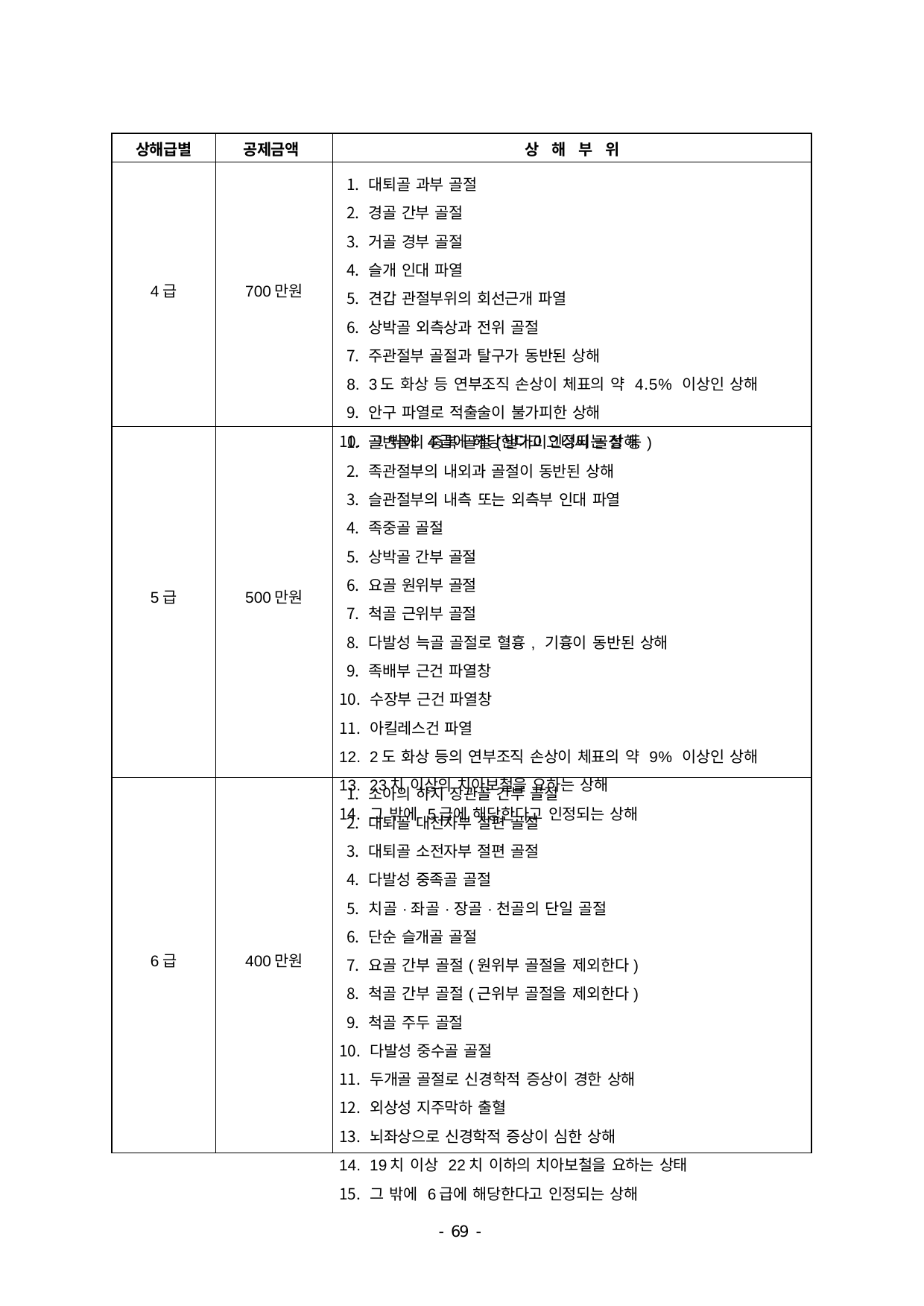

| 상해급별 | 공제금액 | 상 해 부 위 |
| --- | --- | --- |
| 4급 | 700만원 | 대퇴골 과부 골절 경골 간부 골절 거골 경부 골절 슬개 인대 파열 견갑 관절부위의 회선근개 파열 상박골 외측상과 전위 골절 주관절부 골절과 탈구가 동반된 상해 3도 화상 등 연부조직 손상이 체표의 약 4.5% 이상인 상해 안구 파열로 적출술이 불가피한 상해 그 밖에 4급에 해당한다고 인정되는 상해 |
| 5급 | 500만원 | 골반골의 중복 골절(말가이그니씨 골절 등) 족관절부의 내외과 골절이 동반된 상해 슬관절부의 내측 또는 외측부 인대 파열 족중골 골절 상박골 간부 골절 요골 원위부 골절 척골 근위부 골절 다발성 늑골 골절로 혈흉, 기흉이 동반된 상해 족배부 근건 파열창 수장부 근건 파열창 아킬레스건 파열 2도 화상 등의 연부조직 손상이 체표의 약 9% 이상인 상해 23치 이상의 치아보철을 요하는 상해 그 밖에 5급에 해당한다고 인정되는 상해 |
| 6급 | 400만원 | 소아의 하지 장관골 간부 골절 대퇴골 대전자부 절편 골절 대퇴골 소전자부 절편 골절 다발성 중족골 골절 치골·좌골·장골·천골의 단일 골절 단순 슬개골 골절 요골 간부 골절(원위부 골절을 제외한다) 척골 간부 골절(근위부 골절을 제외한다) 척골 주두 골절 다발성 중수골 골절 두개골 골절로 신경학적 증상이 경한 상해 외상성 지주막하 출혈 뇌좌상으로 신경학적 증상이 심한 상해 19치 이상 22치 이하의 치아보철을 요하는 상태 그 밖에 6급에 해당한다고 인정되는 상해 |
- 69 -